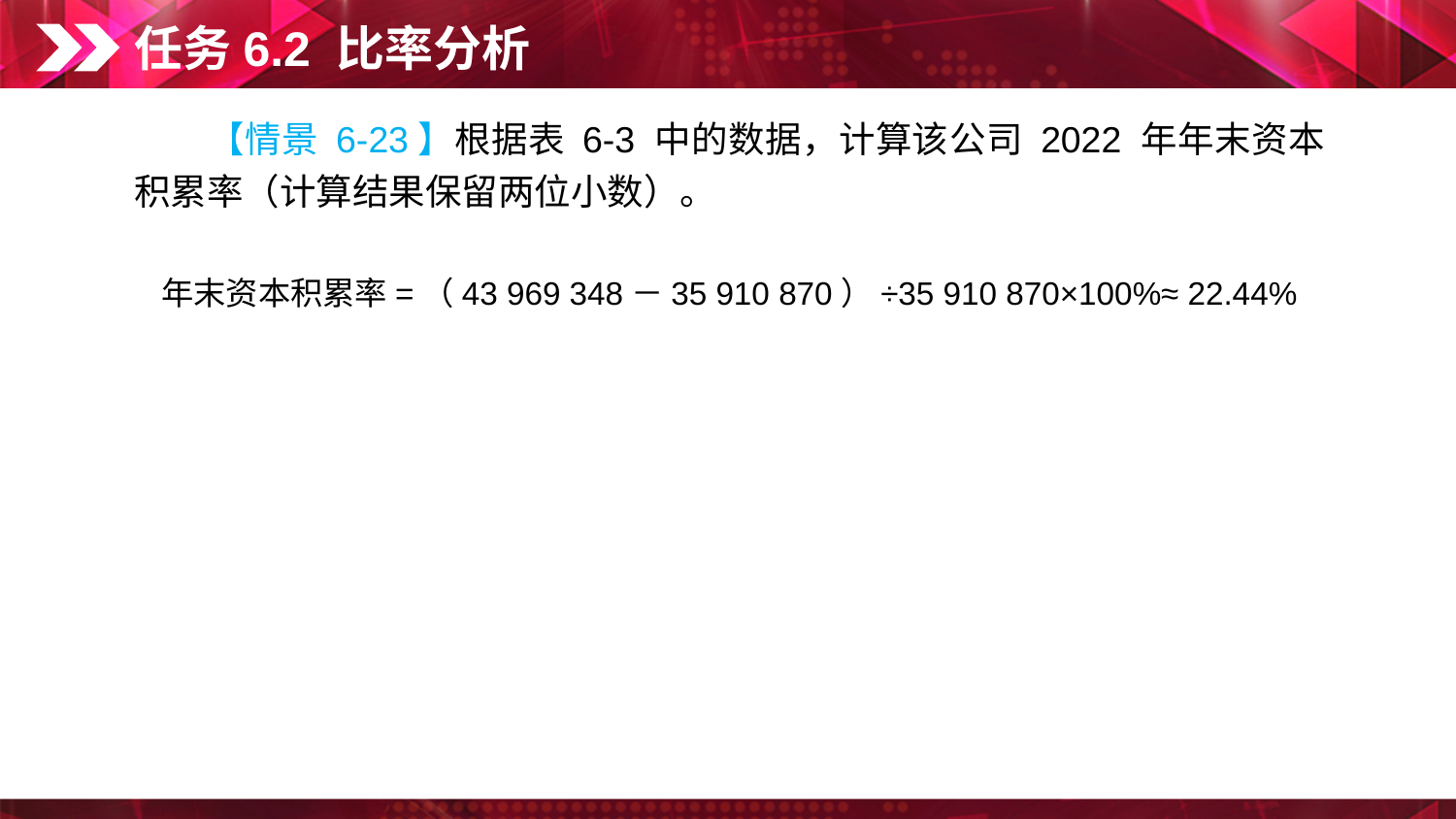

任务6.2 比率分析

　　【情景 6-23】根据表 6-3 中的数据，计算该公司 2022 年年末资本积累率（计算结果保留两位小数）。

年末资本积累率=（43 969 348－35 910 870）÷35 910 870×100%≈ 22.44%